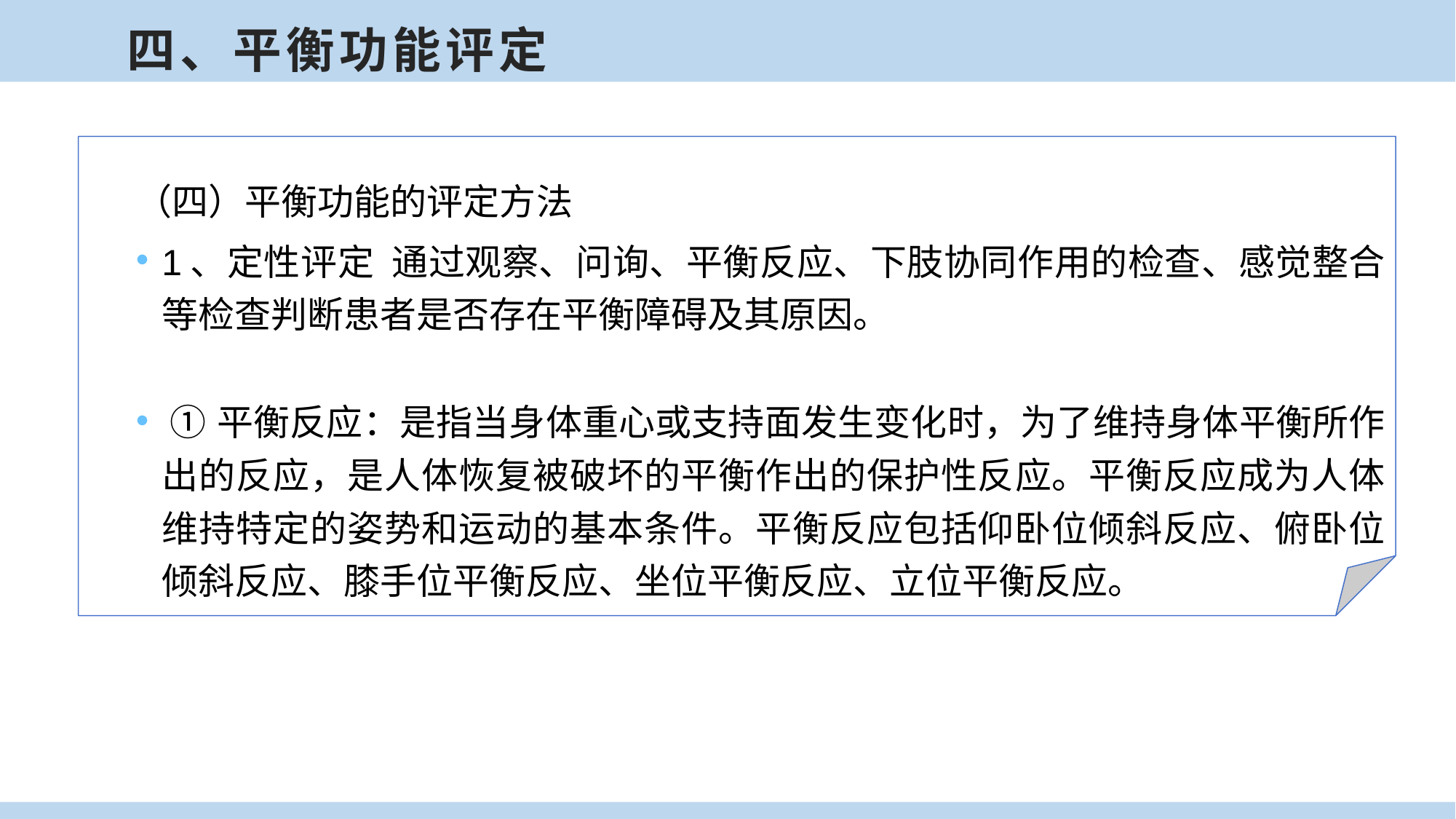

四、平衡功能评定

（四）平衡功能的评定方法
1、定性评定  通过观察、问询、平衡反应、下肢协同作用的检查、感觉整合等检查判断患者是否存在平衡障碍及其原因。

 ①平衡反应：是指当身体重心或支持面发生变化时，为了维持身体平衡所作出的反应，是人体恢复被破坏的平衡作出的保护性反应。平衡反应成为人体维持特定的姿势和运动的基本条件。平衡反应包括仰卧位倾斜反应、俯卧位倾斜反应、膝手位平衡反应、坐位平衡反应、立位平衡反应。